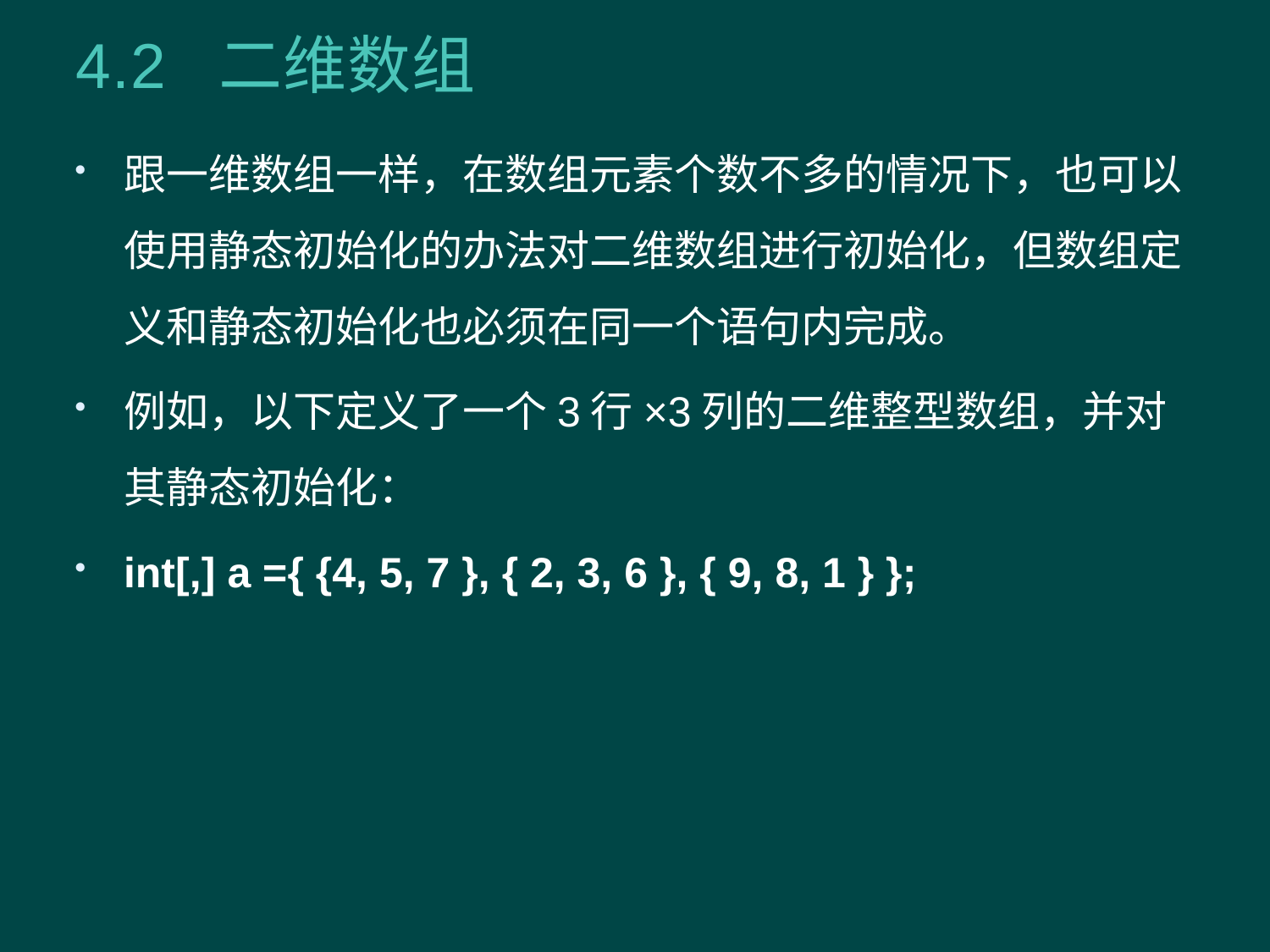

# 4.2  二维数组
跟一维数组一样，在数组元素个数不多的情况下，也可以使用静态初始化的办法对二维数组进行初始化，但数组定义和静态初始化也必须在同一个语句内完成。
例如，以下定义了一个3行×3列的二维整型数组，并对其静态初始化：
int[,] a ={ {4, 5, 7 }, { 2, 3, 6 }, { 9, 8, 1 } };